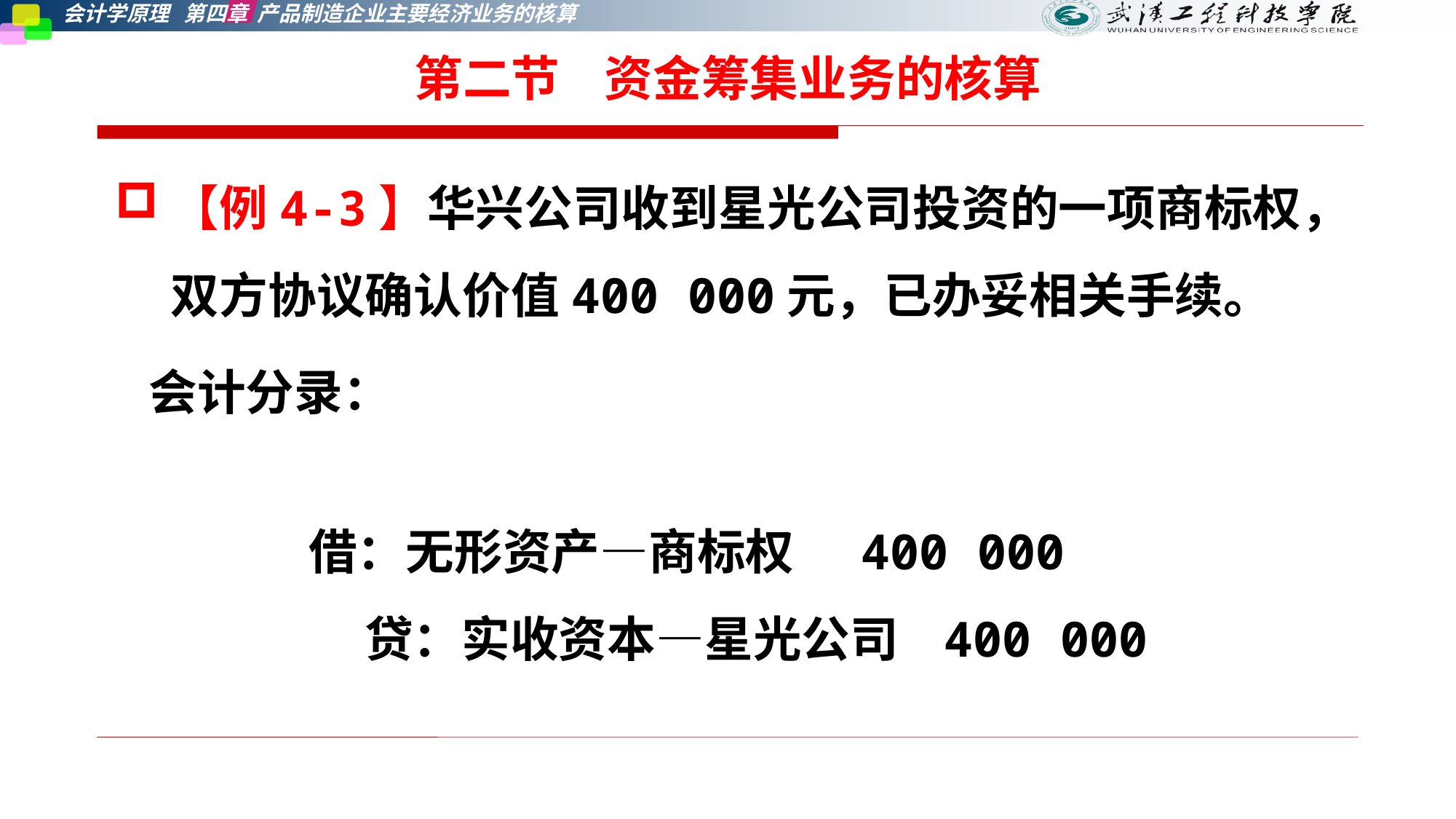

第二节    资金筹集业务的核算
【例4-3】华兴公司收到星光公司投资的一项商标权，双方协议确认价值400 000元，已办妥相关手续。
  会计分录：
借：无形资产—商标权     400 000
    贷：实收资本—星光公司   400 000